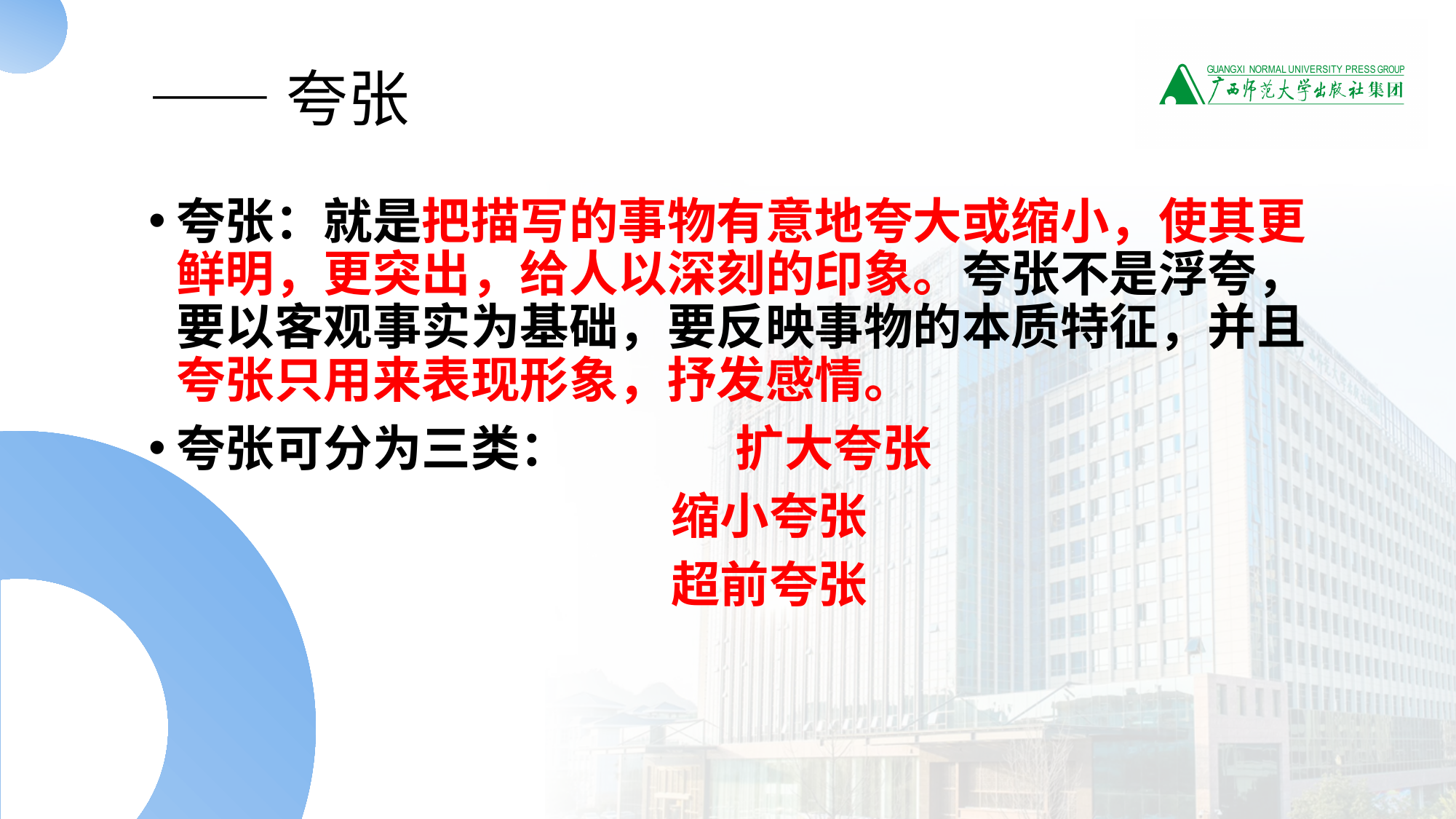

# ——夸张
夸张：就是把描写的事物有意地夸大或缩小，使其更鲜明，更突出，给人以深刻的印象。夸张不是浮夸，要以客观事实为基础，要反映事物的本质特征，并且夸张只用来表现形象，抒发感情。
夸张可分为三类：               扩大夸张
                                              缩小夸张
                                              超前夸张